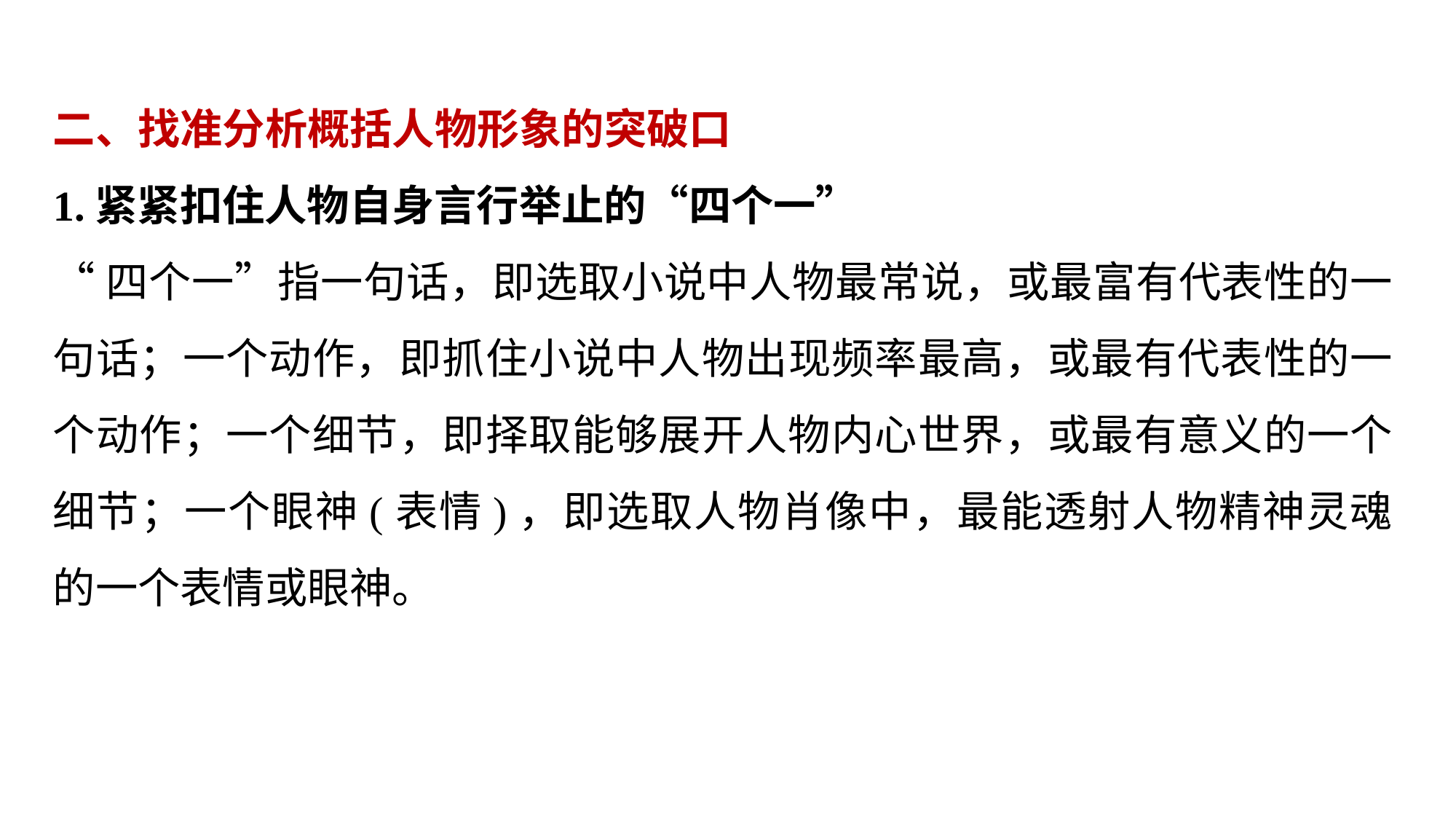

二、找准分析概括人物形象的突破口
1.紧紧扣住人物自身言行举止的“四个一”
“四个一”指一句话，即选取小说中人物最常说，或最富有代表性的一句话；一个动作，即抓住小说中人物出现频率最高，或最有代表性的一个动作；一个细节，即择取能够展开人物内心世界，或最有意义的一个细节；一个眼神(表情)，即选取人物肖像中，最能透射人物精神灵魂的一个表情或眼神。